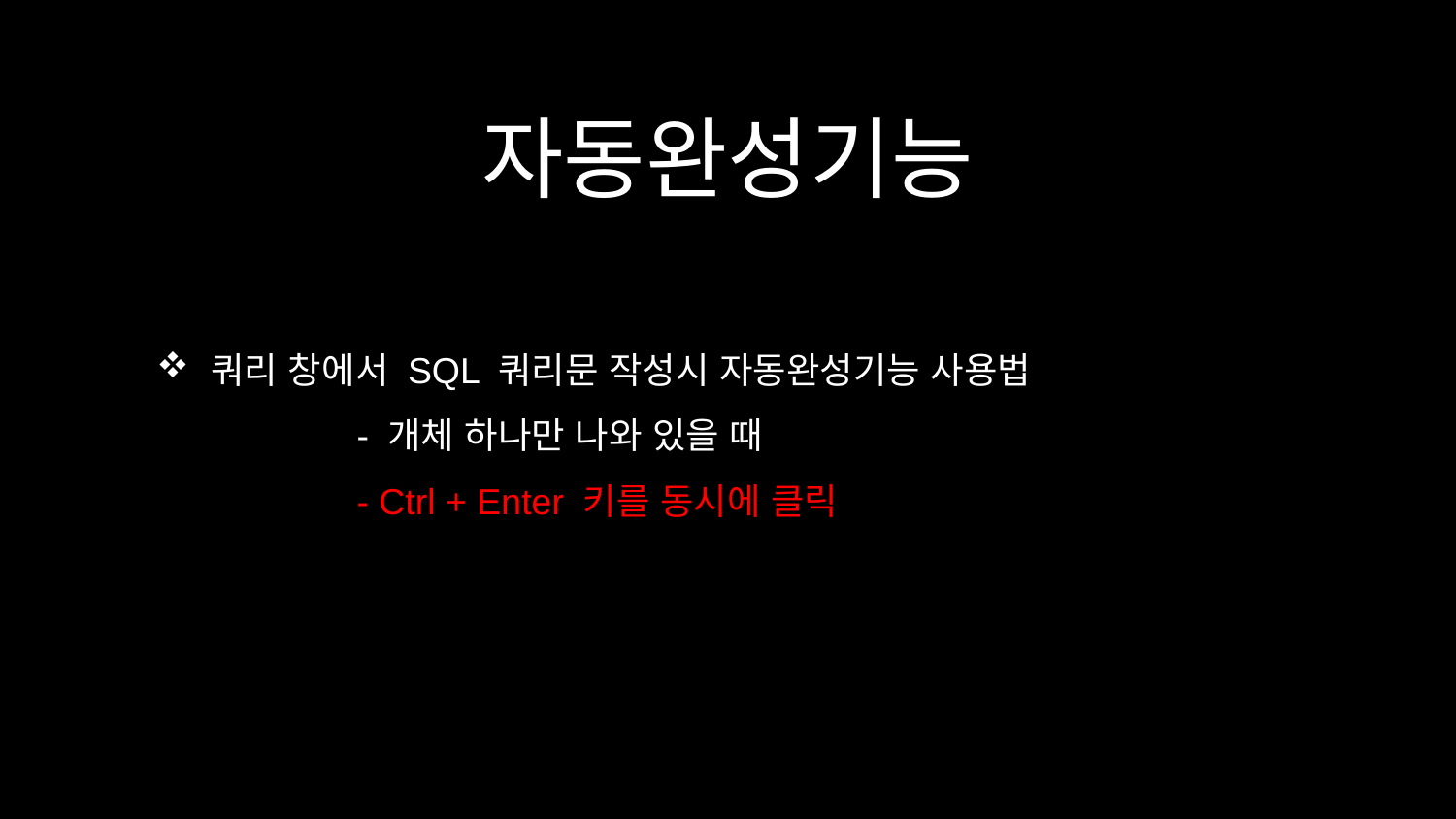

# 자동완성기능
쿼리 창에서 SQL 쿼리문 작성시 자동완성기능 사용법
	- 개체 하나만 나와 있을 때
	- Ctrl + Enter 키를 동시에 클릭